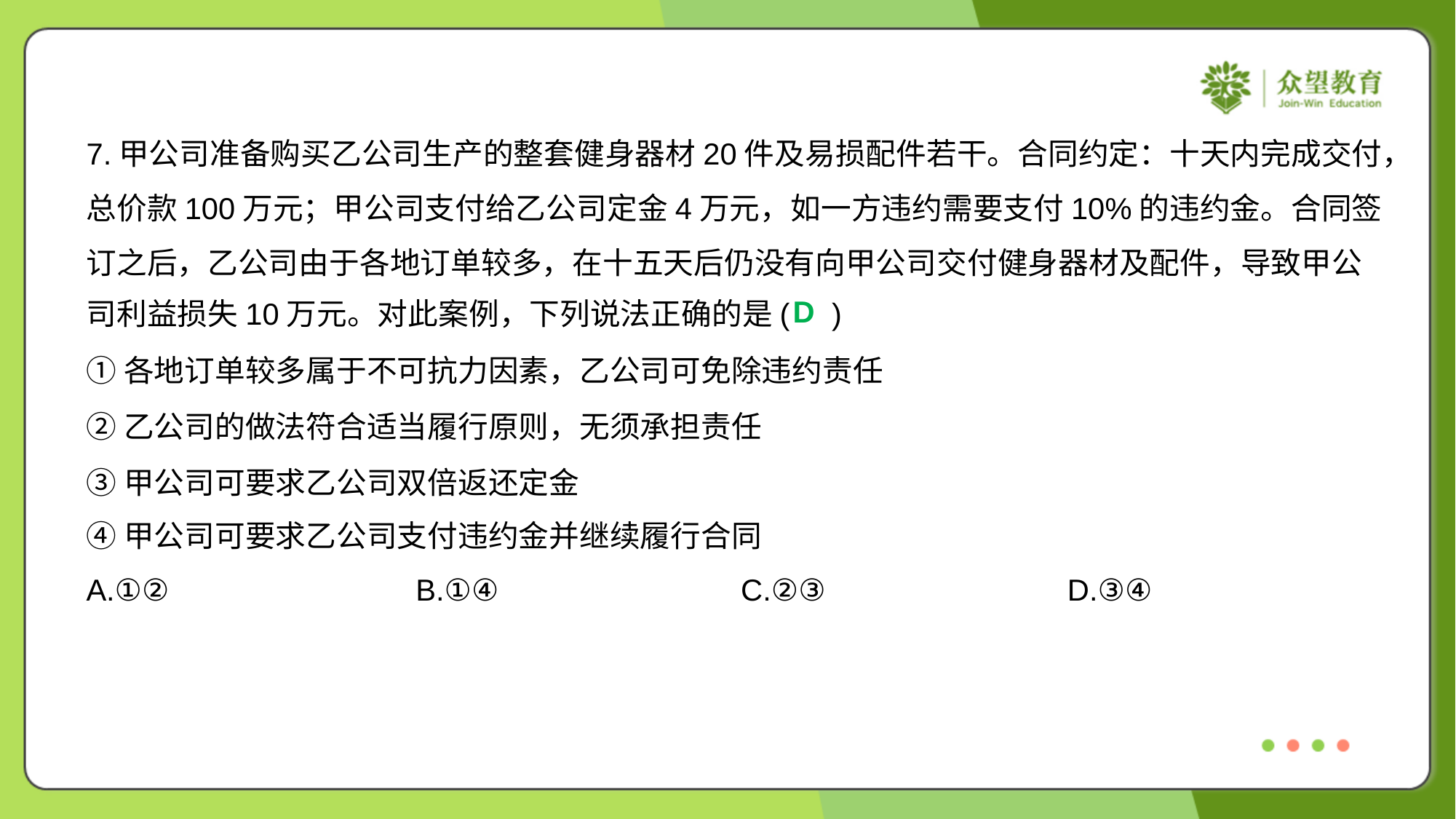

7.甲公司准备购买乙公司生产的整套健身器材20件及易损配件若干。合同约定：十天内完成交付，
总价款100万元；甲公司支付给乙公司定金4万元，如一方违约需要支付10%的违约金。合同签
订之后，乙公司由于各地订单较多，在十五天后仍没有向甲公司交付健身器材及配件，导致甲公
司利益损失10万元。对此案例，下列说法正确的是(     )
D
①各地订单较多属于不可抗力因素，乙公司可免除违约责任
②乙公司的做法符合适当履行原则，无须承担责任
③甲公司可要求乙公司双倍返还定金
④甲公司可要求乙公司支付违约金并继续履行合同
A.①②	B.①④	C.②③	D.③④